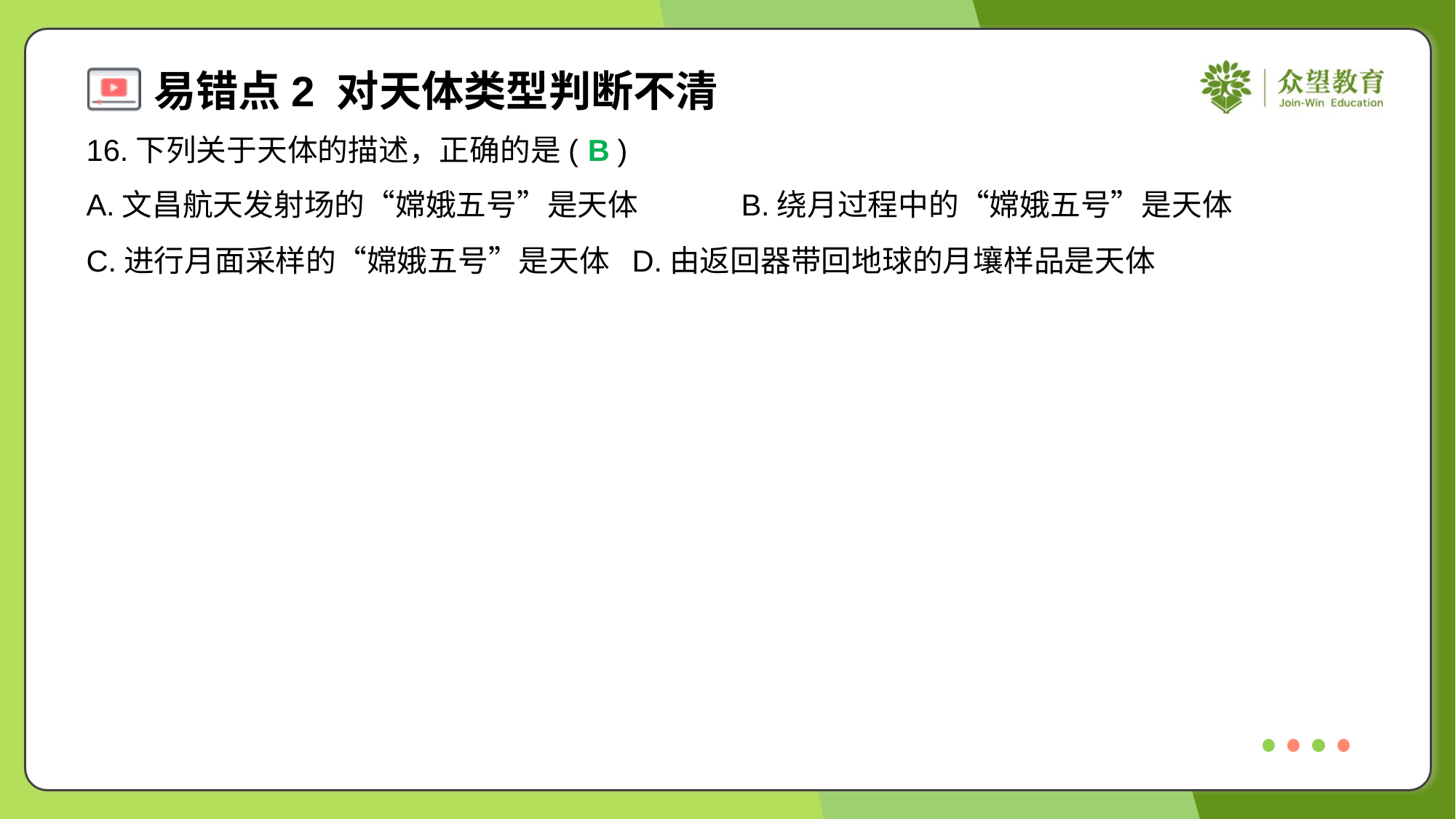

16.下列关于天体的描述，正确的是(     )
B
A.文昌航天发射场的“嫦娥五号”是天体	B.绕月过程中的“嫦娥五号”是天体
C.进行月面采样的“嫦娥五号”是天体	D.由返回器带回地球的月壤样品是天体